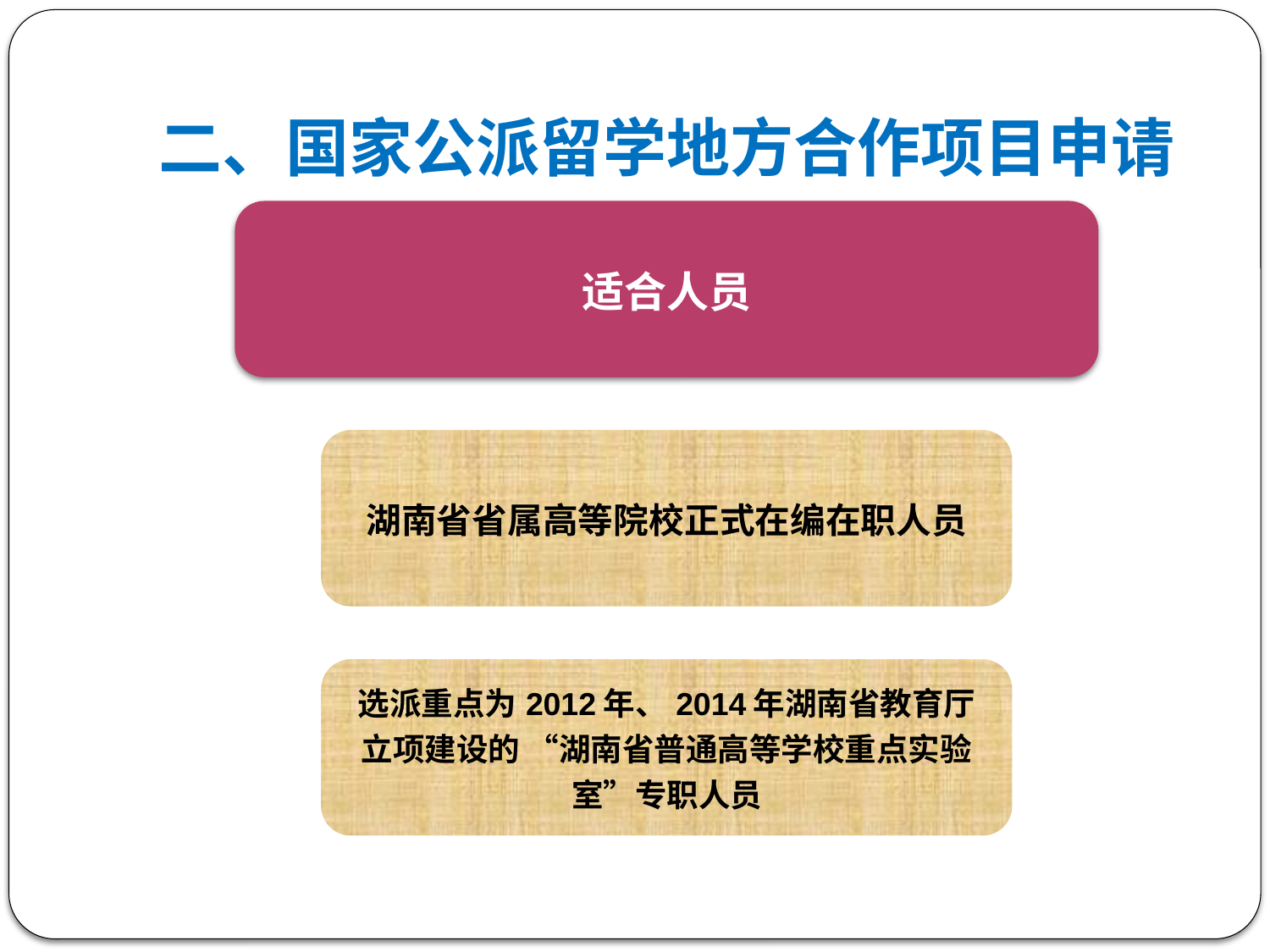

# 二、国家公派留学地方合作项目申请
适合人员
湖南省省属高等院校正式在编在职人员
选派重点为2012年、2014年湖南省教育厅立项建设的 “湖南省普通高等学校重点实验室”专职人员